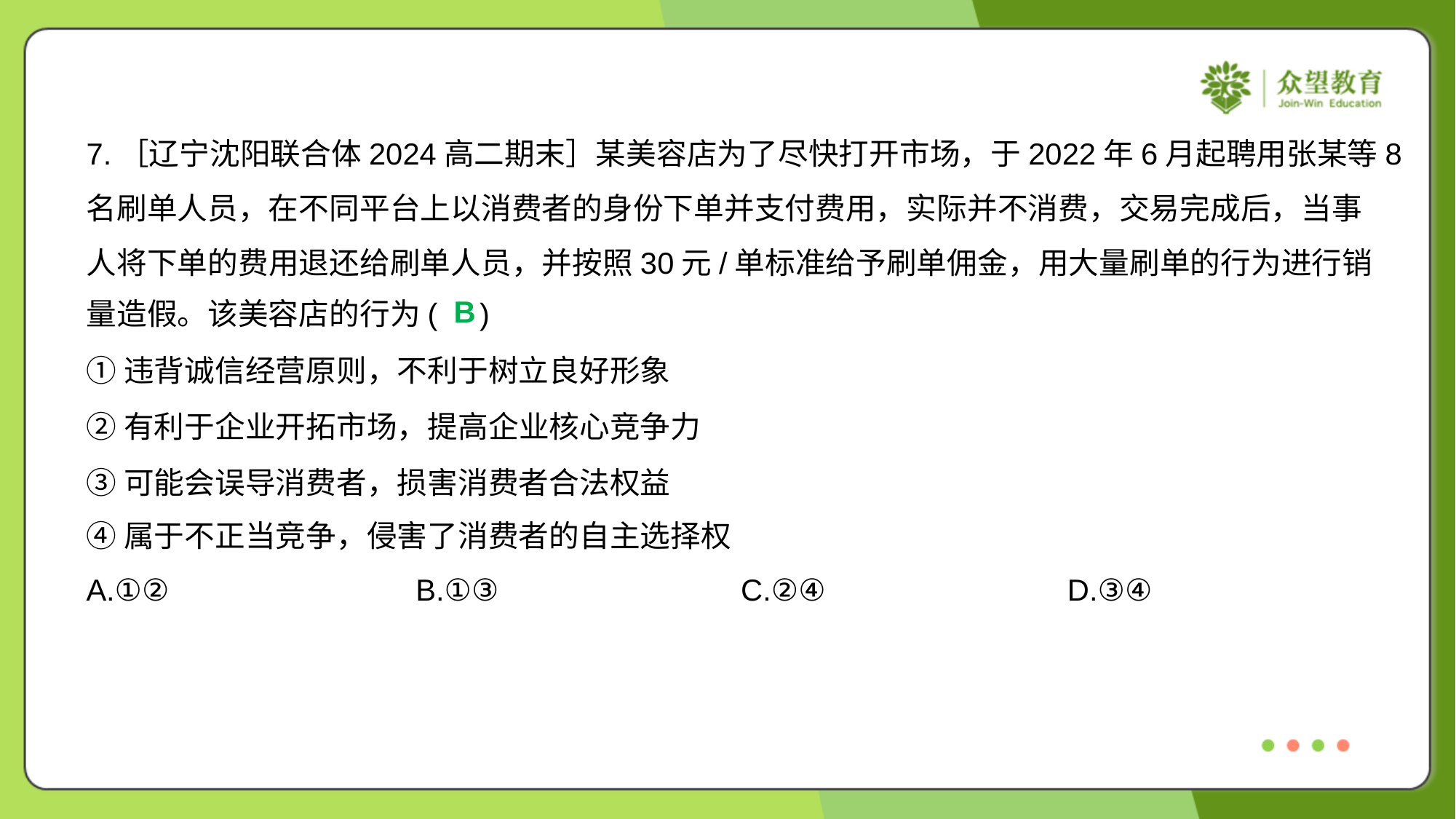

7.［辽宁沈阳联合体2024高二期末］某美容店为了尽快打开市场，于2022年6月起聘用张某等8
名刷单人员，在不同平台上以消费者的身份下单并支付费用，实际并不消费，交易完成后，当事
人将下单的费用退还给刷单人员，并按照30元/单标准给予刷单佣金，用大量刷单的行为进行销
量造假。该美容店的行为(     )
B
①违背诚信经营原则，不利于树立良好形象
②有利于企业开拓市场，提高企业核心竞争力
③可能会误导消费者，损害消费者合法权益
④属于不正当竞争，侵害了消费者的自主选择权
A.①②	B.①③	C.②④	D.③④